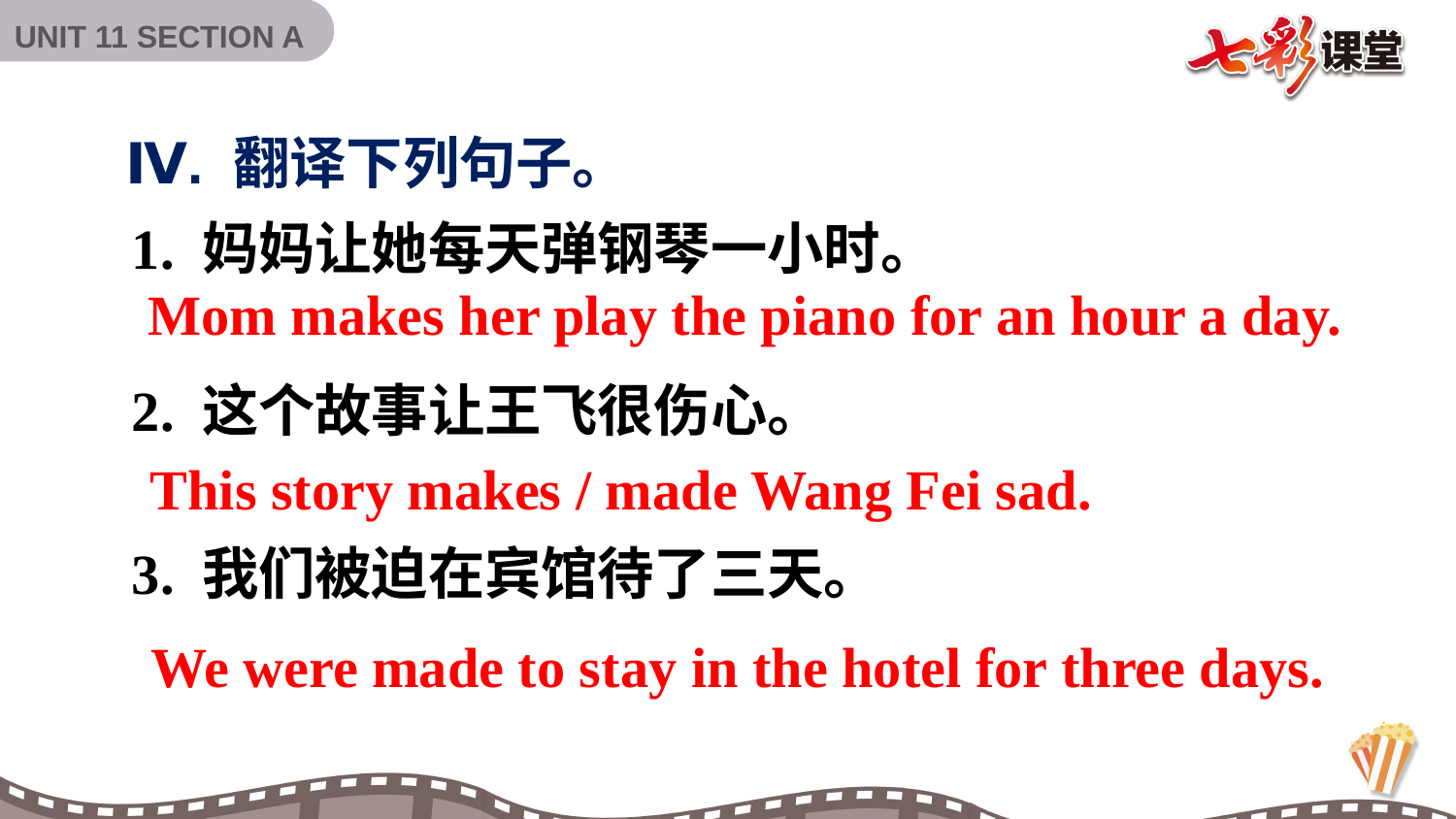

Ⅳ. 翻译下列句子。
1. 妈妈让她每天弹钢琴一小时。

2. 这个故事让王飞很伤心。

3. 我们被迫在宾馆待了三天。
Mom makes her play the piano for an hour a day.
This story makes / made Wang Fei sad.
We were made to stay in the hotel for three days.